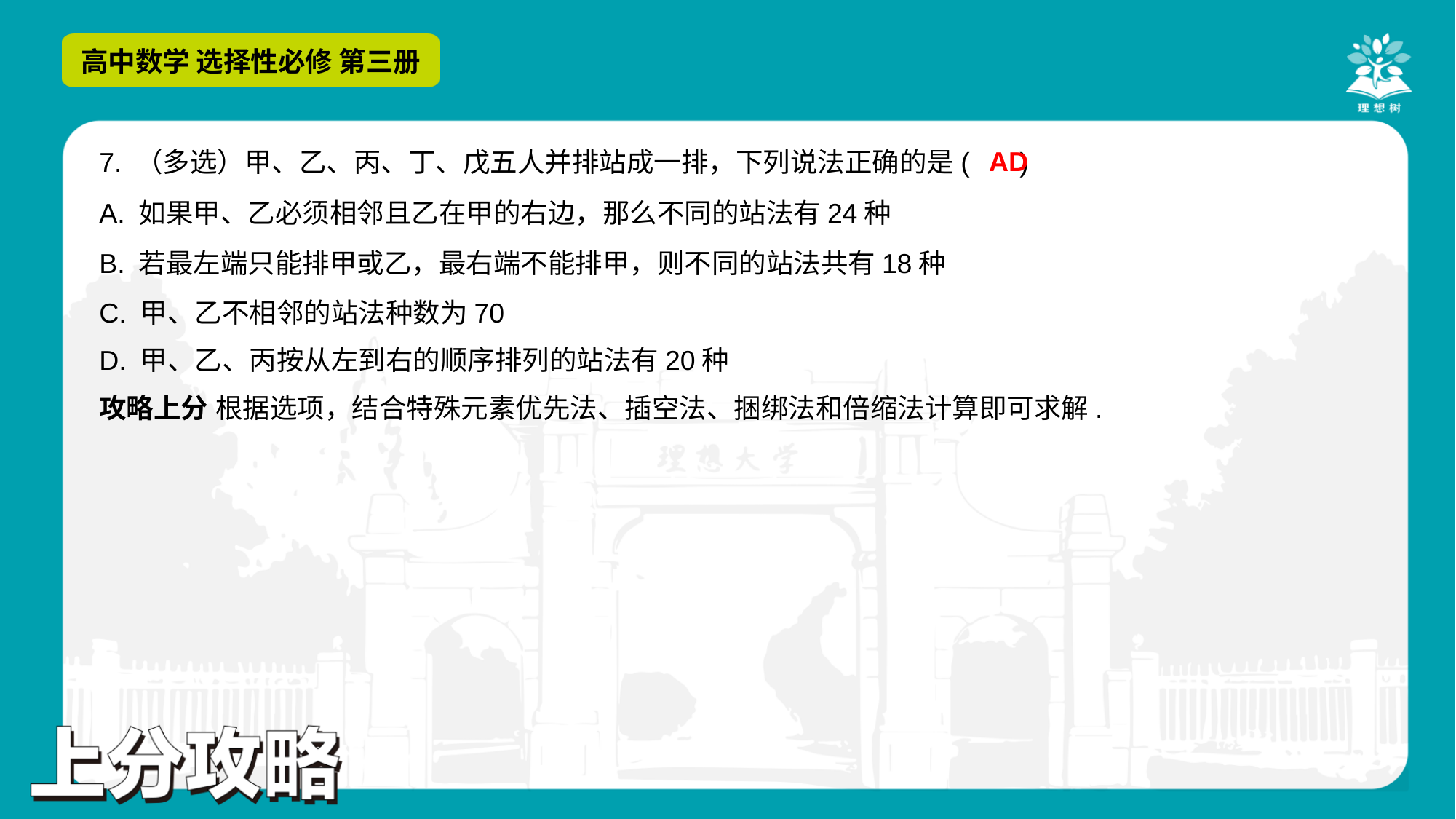

AD
7. （多选）甲、乙、丙、丁、戊五人并排站成一排，下列说法正确的是(       )
A. 如果甲、乙必须相邻且乙在甲的右边，那么不同的站法有24种
B. 若最左端只能排甲或乙，最右端不能排甲，则不同的站法共有18种
C. 甲、乙不相邻的站法种数为70
D. 甲、乙、丙按从左到右的顺序排列的站法有20种
攻略上分 根据选项，结合特殊元素优先法、插空法、捆绑法和倍缩法计算即可求解.